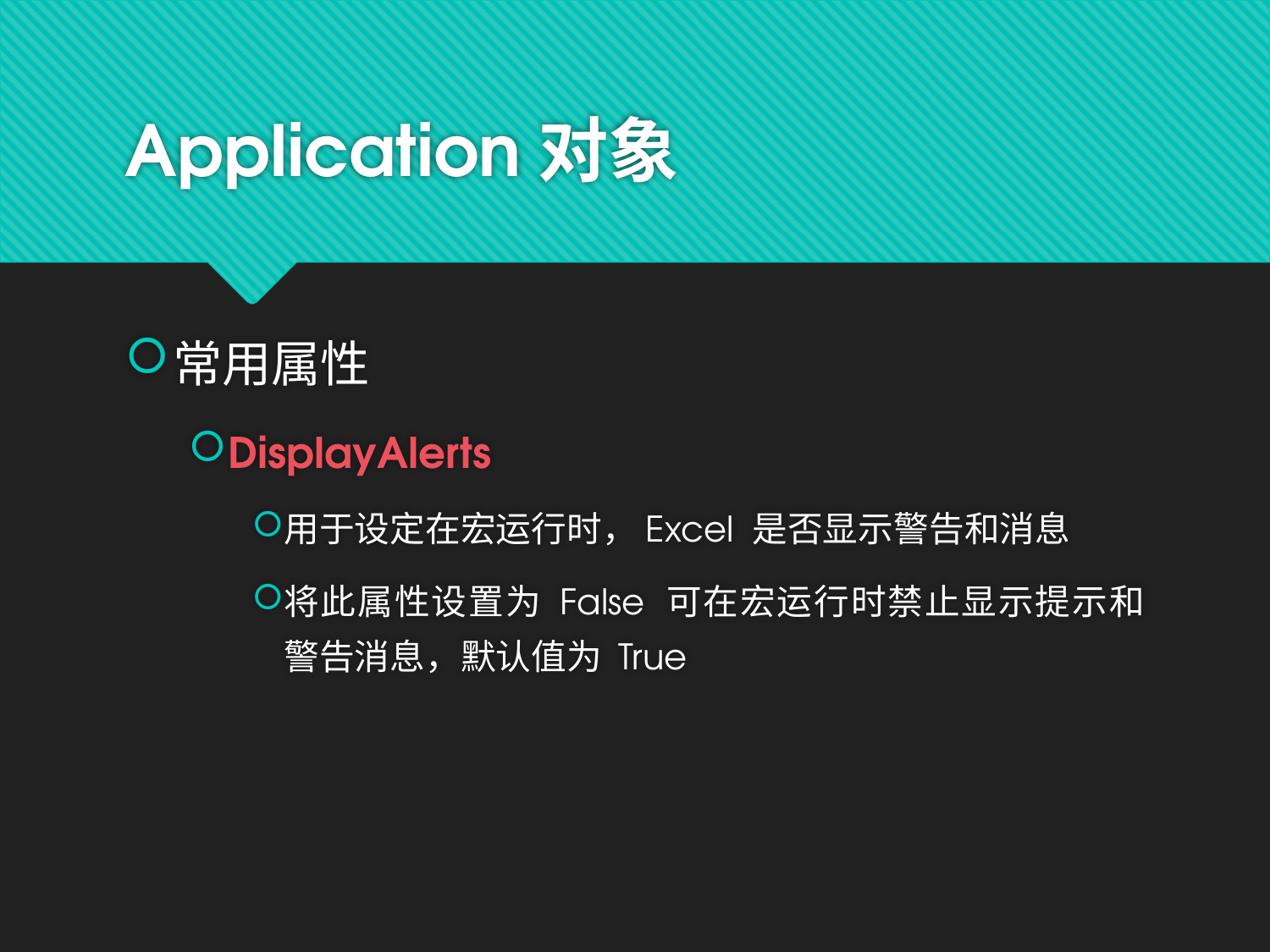

# Application对象
常用属性
DisplayAlerts
用于设定在宏运行时，Excel 是否显示警告和消息
将此属性设置为 False 可在宏运行时禁止显示提示和警告消息，默认值为 True